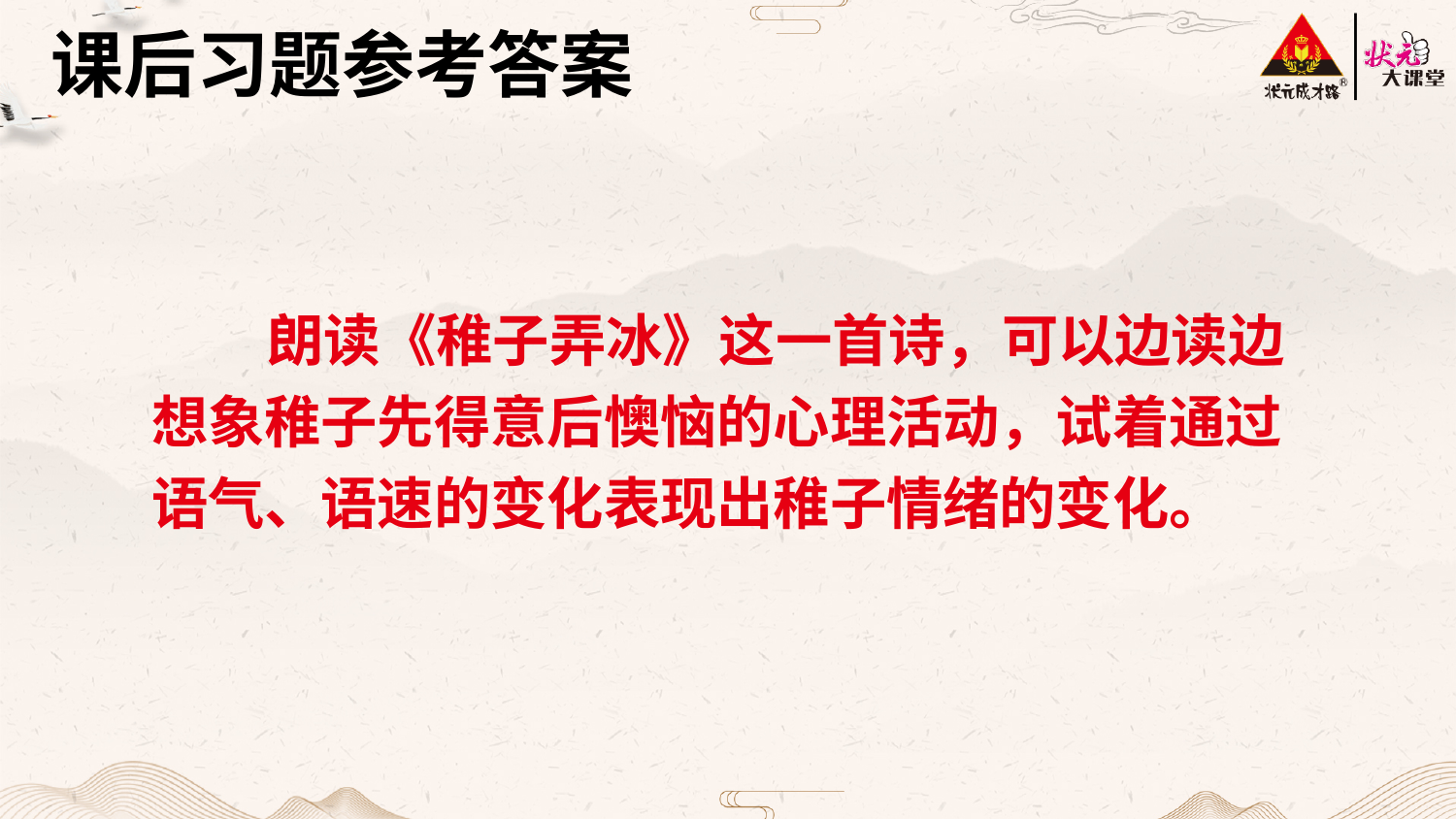

课后习题参考答案
朗读《稚子弄冰》这一首诗，可以边读边想象稚子先得意后懊恼的心理活动，试着通过语气、语速的变化表现出稚子情绪的变化。